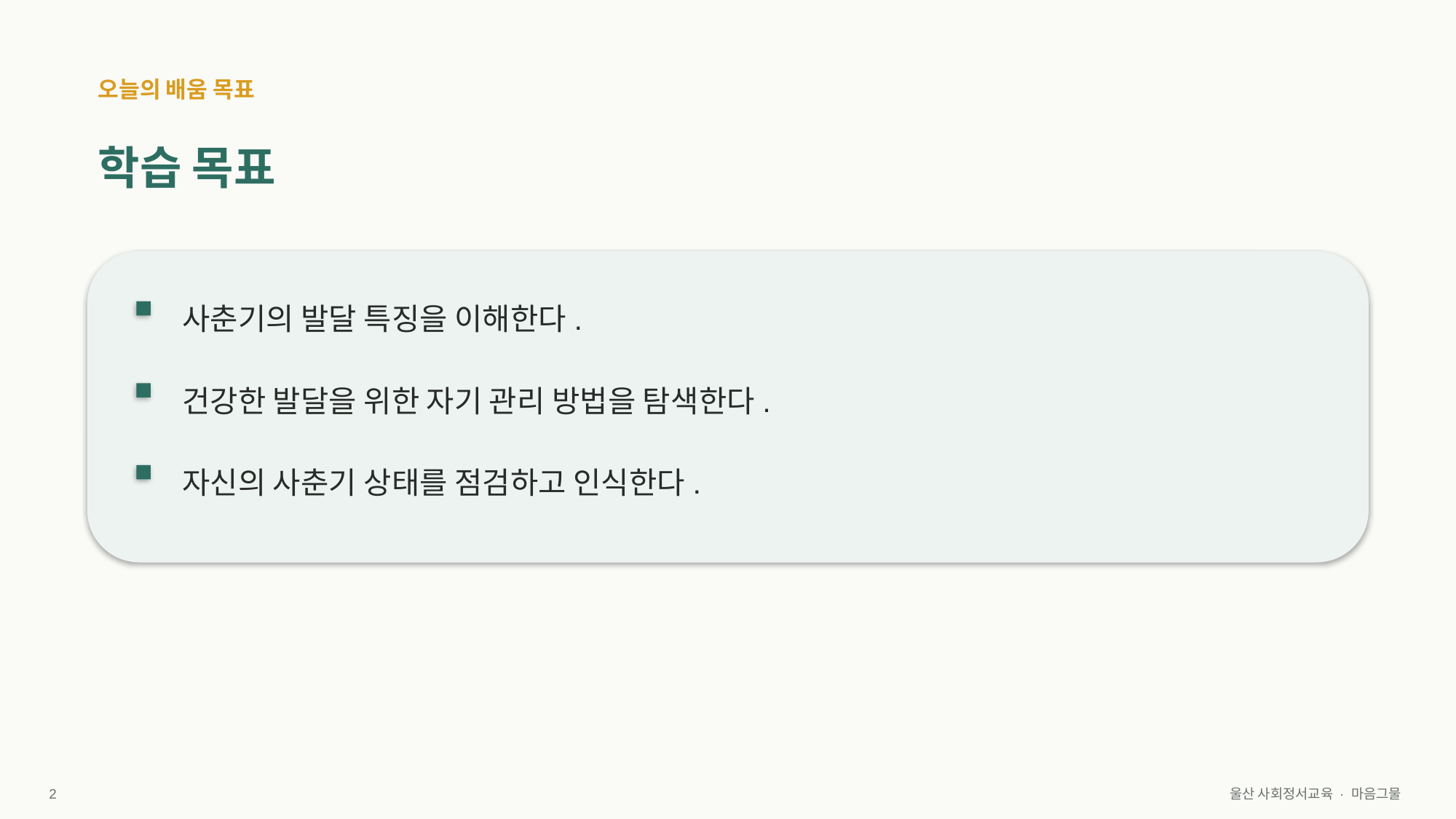

오늘의 배움 목표
학습 목표

사춘기의 발달 특징을 이해한다.

건강한 발달을 위한 자기 관리 방법을 탐색한다.

자신의 사춘기 상태를 점검하고 인식한다.

2
울산 사회정서교육 · 마음그물